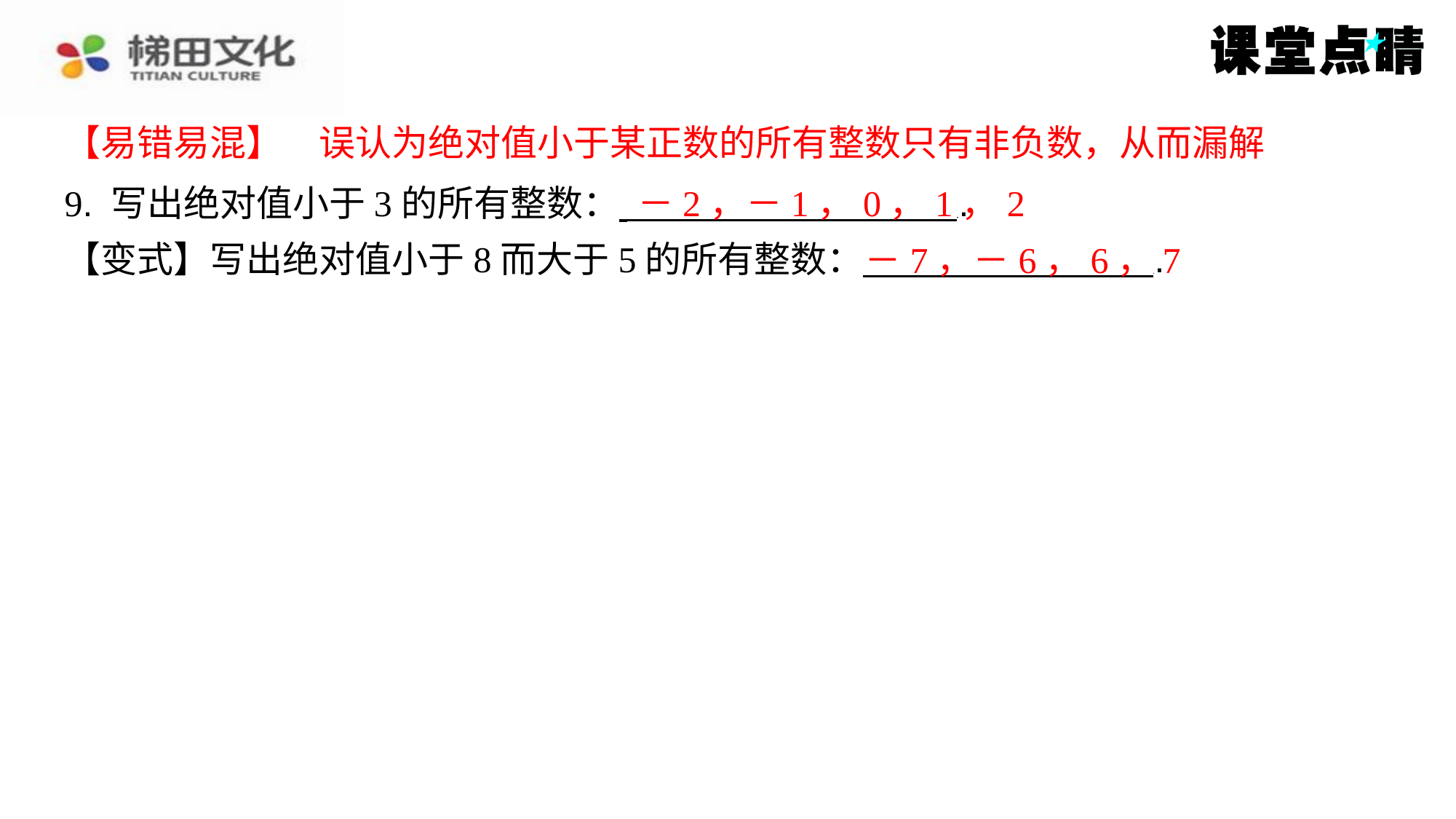

【易错易混】　误认为绝对值小于某正数的所有整数只有非负数，从而漏解
【易错易混】　误认为绝对值小于某正数的所有整数只有非负数，从而漏解
－2，－1，0，1，2
9. 写出绝对值小于3的所有整数：                                                   ⁠.
【变式】写出绝对值小于8而大于5的所有整数：                                            ⁠.
－7，－6，6，7